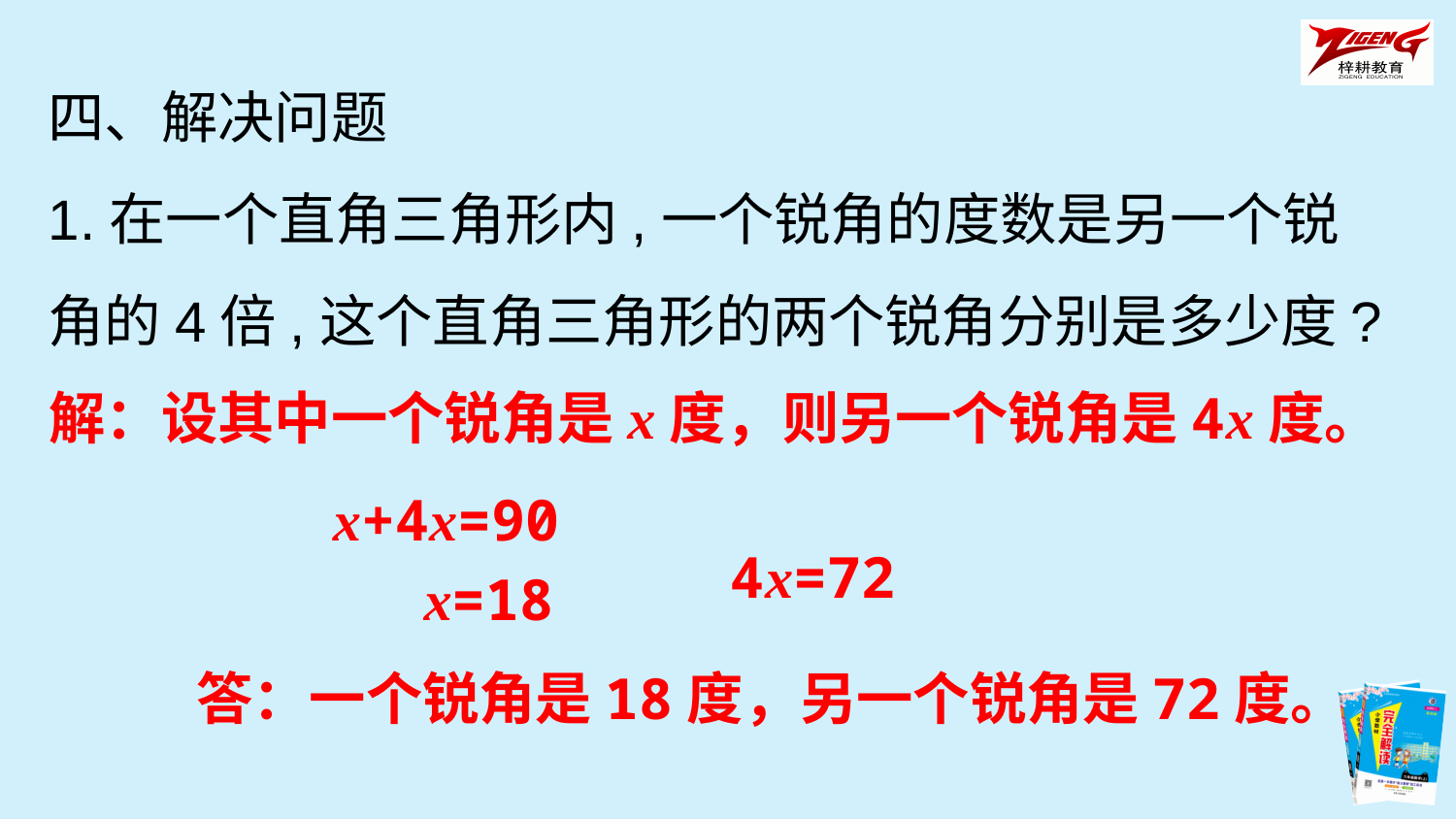

四、解决问题
1.在一个直角三角形内,一个锐角的度数是另一个锐角的4倍,这个直角三角形的两个锐角分别是多少度?
解：设其中一个锐角是x度，则另一个锐角是4x度。
x+4x=90
4x=72
x=18
答：一个锐角是18度，另一个锐角是72度。